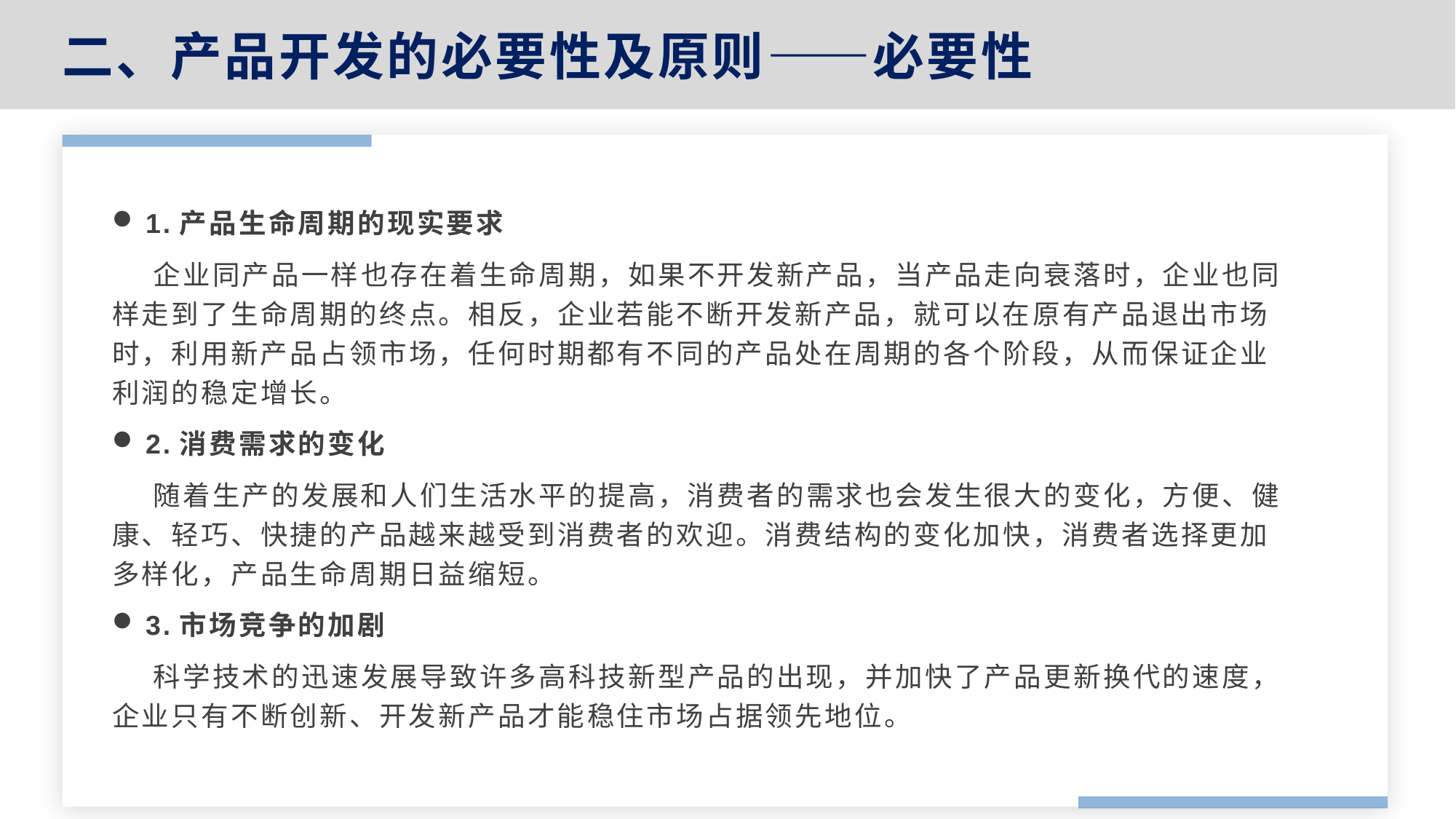

二、产品开发的必要性及原则——必要性

1.产品生命周期的现实要求
    企业同产品一样也存在着生命周期，如果不开发新产品，当产品走向衰落时，企业也同样走到了生命周期的终点。相反，企业若能不断开发新产品，就可以在原有产品退出市场时，利用新产品占领市场，任何时期都有不同的产品处在周期的各个阶段，从而保证企业利润的稳定增长。
2.消费需求的变化
    随着生产的发展和人们生活水平的提高，消费者的需求也会发生很大的变化，方便、健康、轻巧、快捷的产品越来越受到消费者的欢迎。消费结构的变化加快，消费者选择更加多样化，产品生命周期日益缩短。
3.市场竞争的加剧
    科学技术的迅速发展导致许多高科技新型产品的出现，并加快了产品更新换代的速度，企业只有不断创新、开发新产品才能稳住市场占据领先地位。